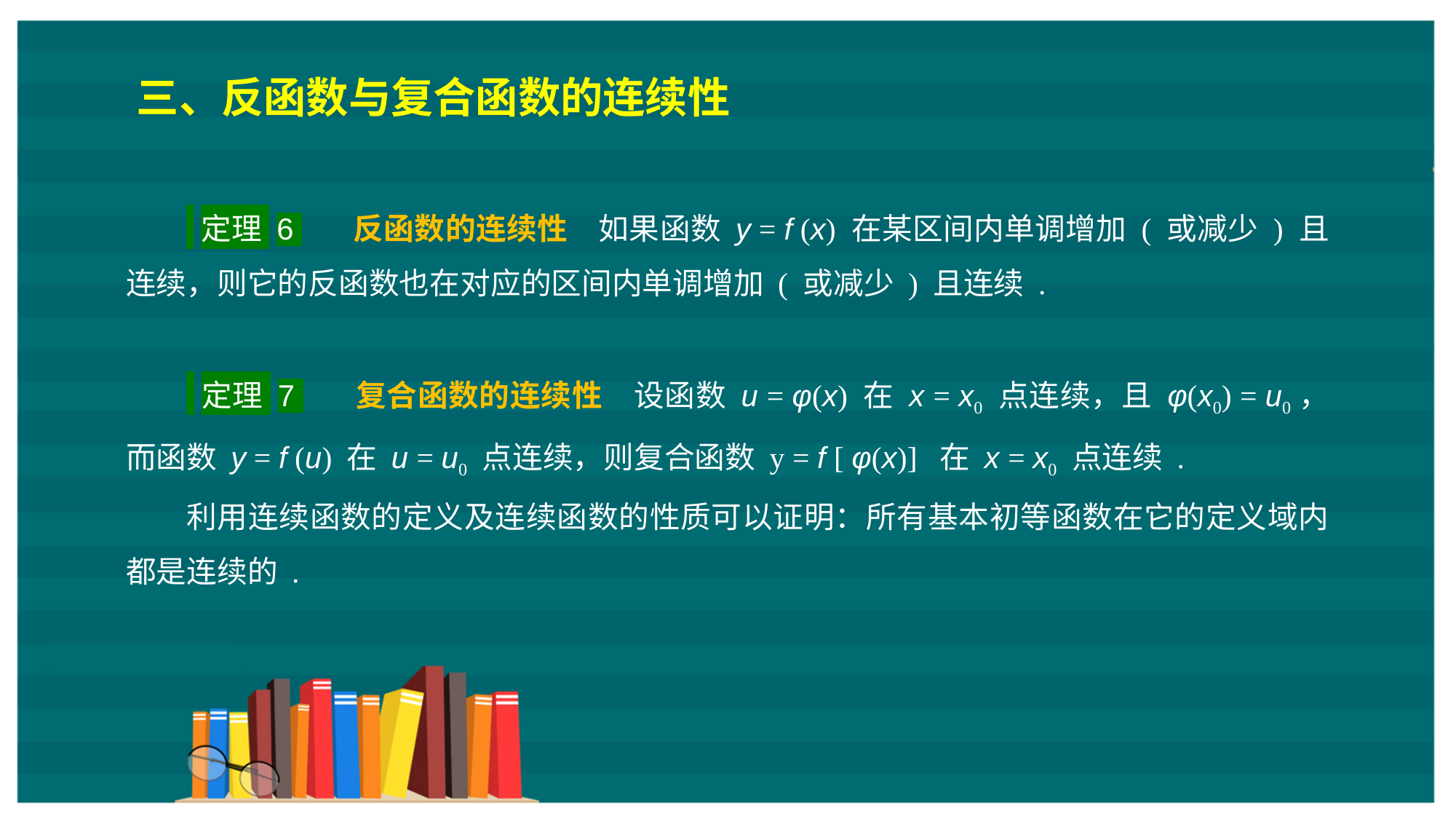

三、反函数与复合函数的连续性
 定理 6      反函数的连续性　如果函数 y = f (x) 在某区间内单调增加 ( 或减少 ) 且连续，则它的反函数也在对应的区间内单调增加 ( 或减少 ) 且连续 .

 定理 7      复合函数的连续性　设函数 u = φ(x) 在 x = x0 点连续，且 φ(x0) = u0，而函数 y = f (u) 在 u = u0 点连续，则复合函数 y = f [ φ(x)]  在 x = x0 点连续 .
利用连续函数的定义及连续函数的性质可以证明：所有基本初等函数在它的定义域内都是连续的 .